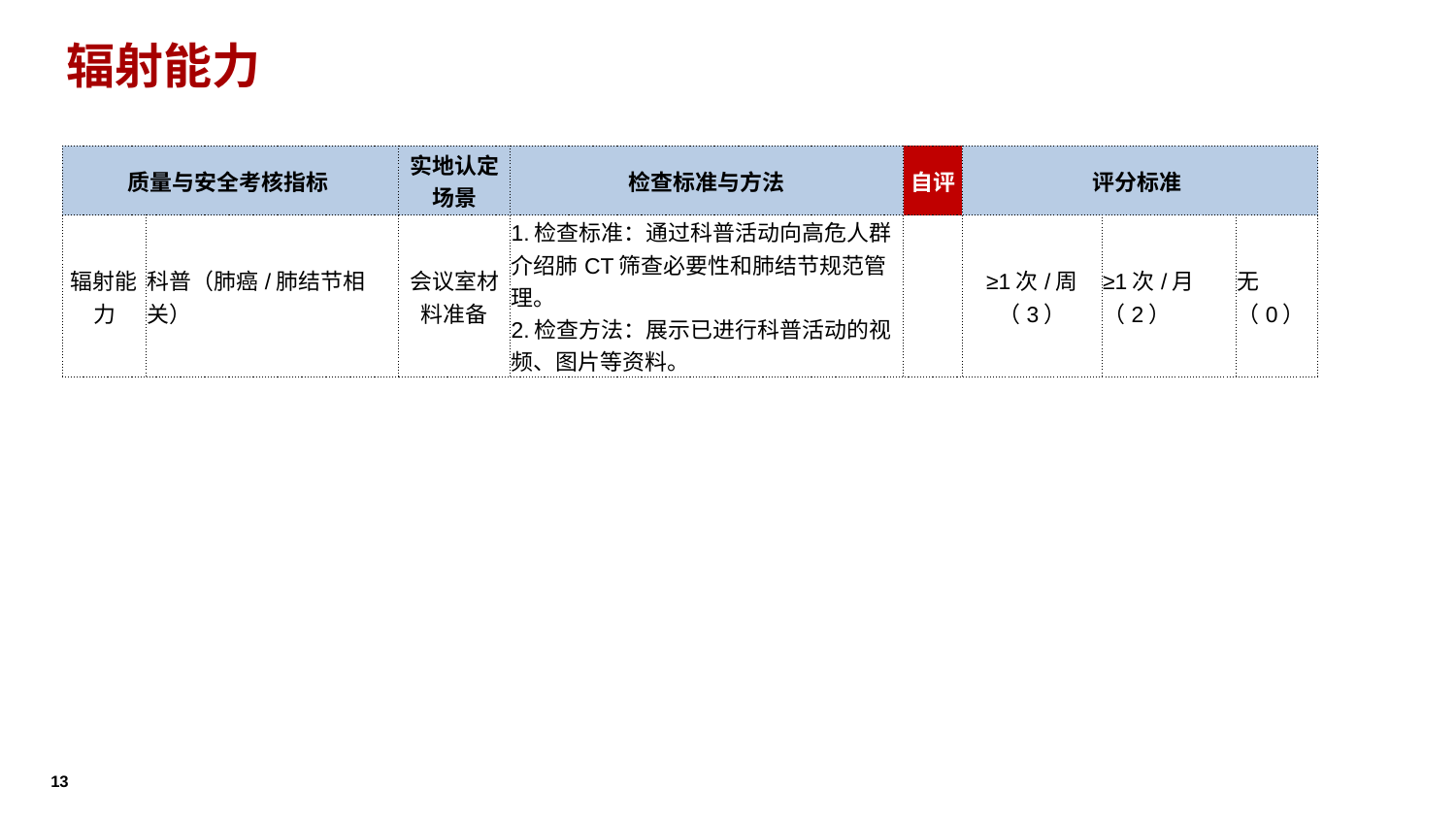

辐射能力
| 质量与安全考核指标 |  | 实地认定场景 | 检查标准与方法 | 自评 | 评分标准 |  |  |
| --- | --- | --- | --- | --- | --- | --- | --- |
| 辐射能力 | 科普（肺癌/肺结节相关） | 会议室材料准备 | 1.检查标准：通过科普活动向高危人群介绍肺CT筛查必要性和肺结节规范管理。 2.检查方法：展示已进行科普活动的视频、图片等资料。 |  | ≥1次/周（3） | ≥1次/月（2） | 无（0） |
13